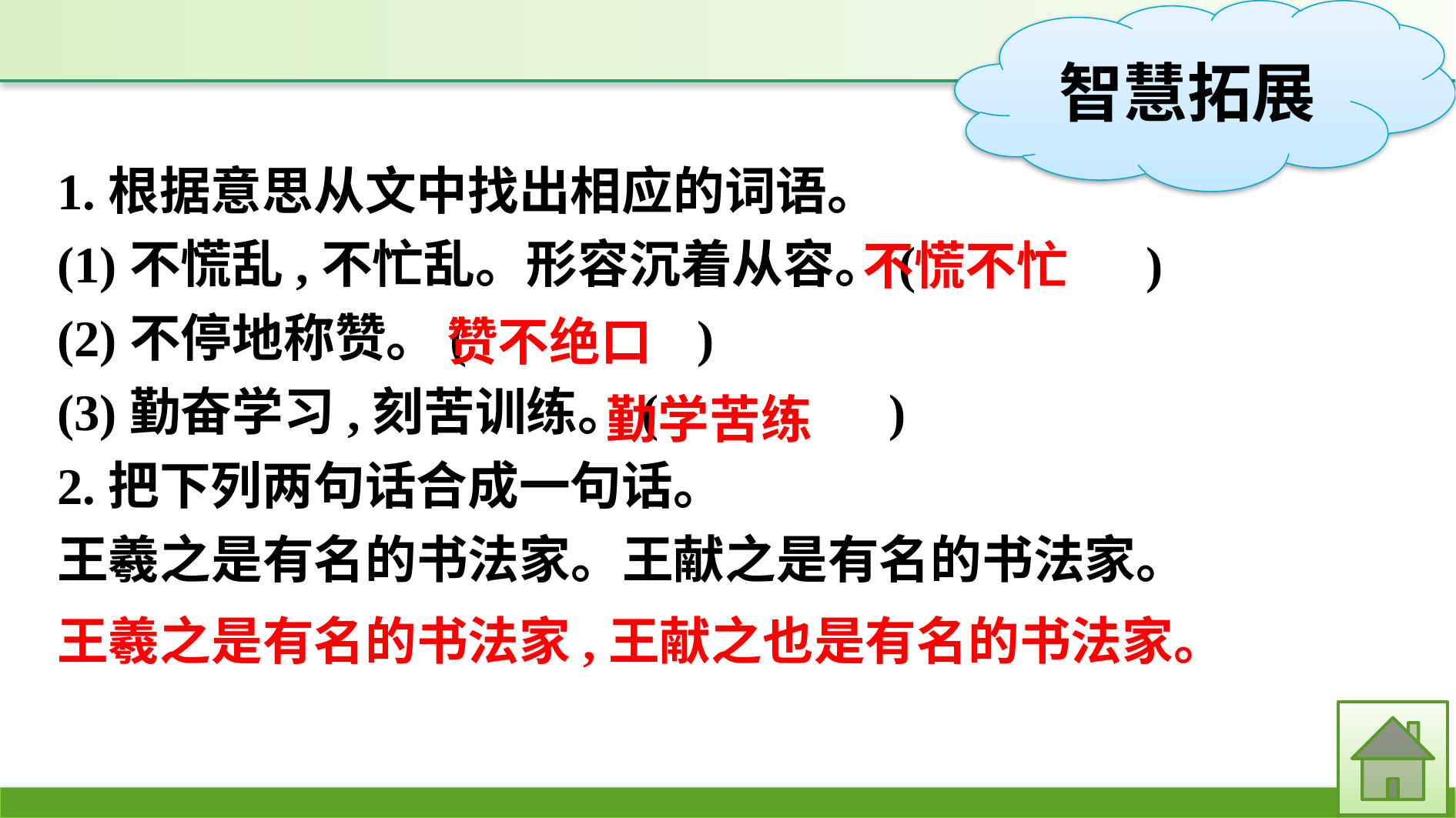

1.根据意思从文中找出相应的词语。
(1)不慌乱,不忙乱。形容沉着从容。(　　　　)
(2)不停地称赞。(　　　　)
(3)勤奋学习,刻苦训练。(　　　　)
2.把下列两句话合成一句话。
王羲之是有名的书法家。王献之是有名的书法家。
不慌不忙
赞不绝口
勤学苦练
王羲之是有名的书法家,王献之也是有名的书法家。